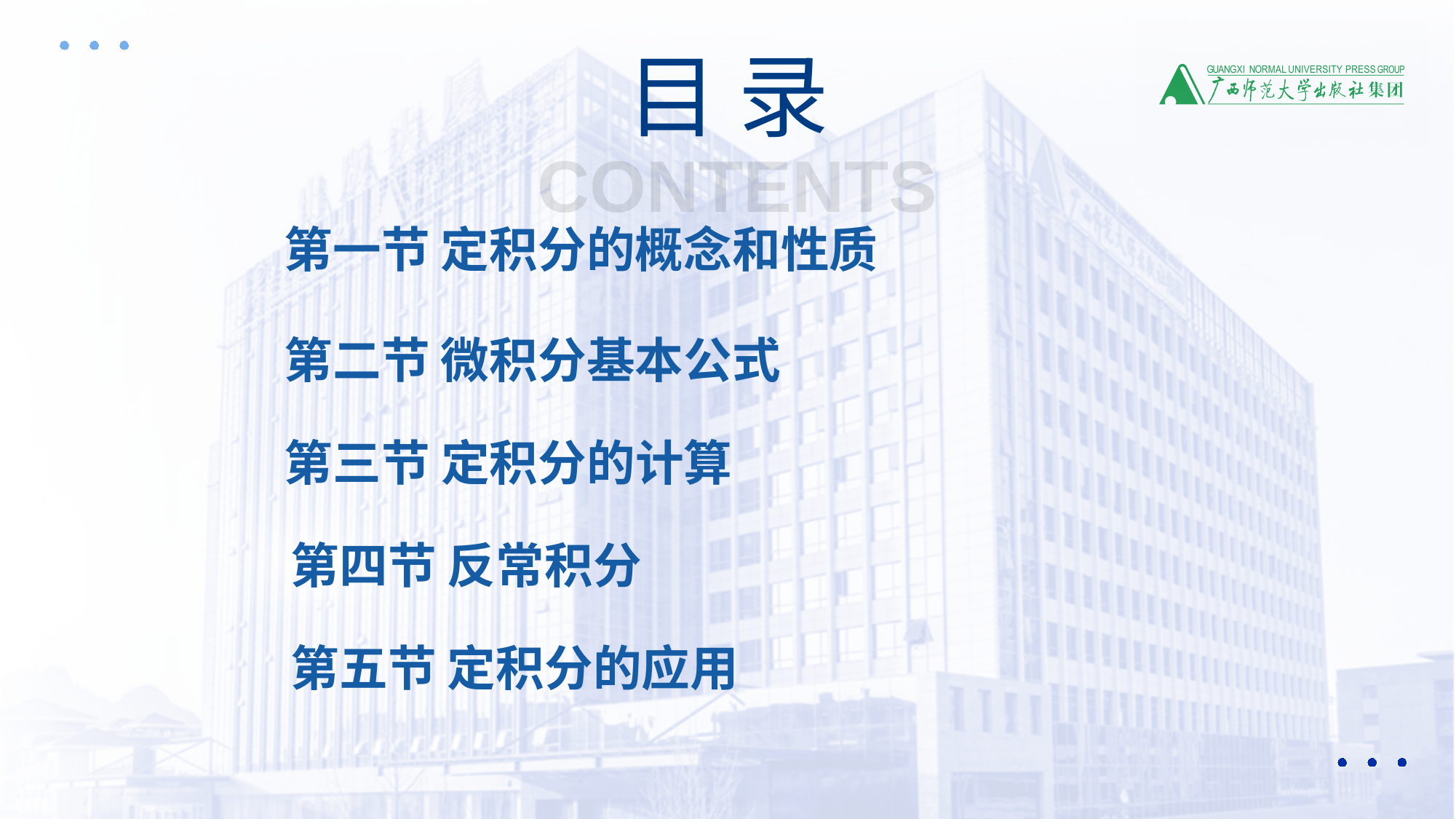

目 录
CONTENTS
第一节 定积分的概念和性质
第二节 微积分基本公式
第三节 定积分的计算
第四节 反常积分
第五节 定积分的应用